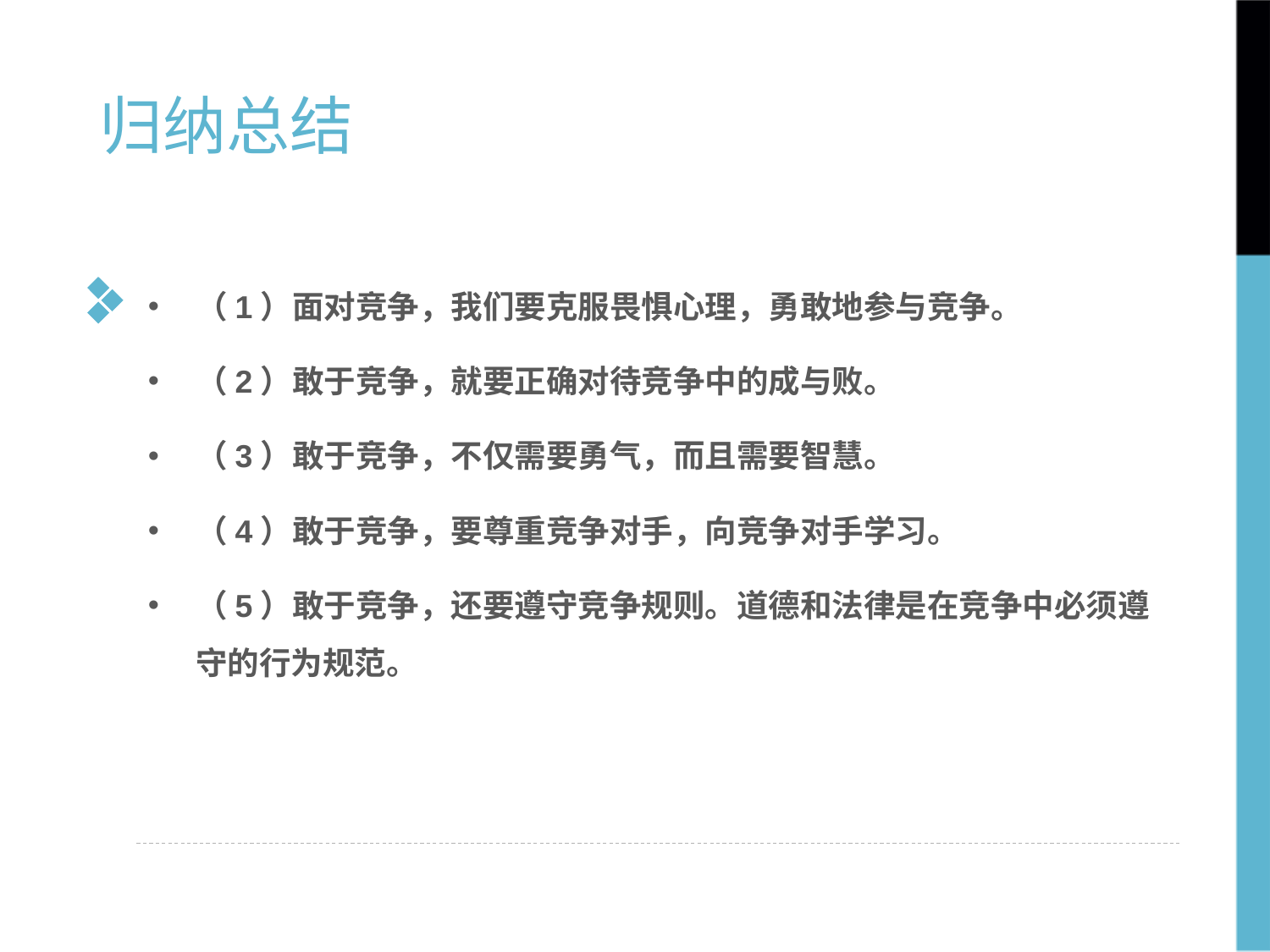

归纳总结
（1）面对竞争，我们要克服畏惧心理，勇敢地参与竞争。
（2）敢于竞争，就要正确对待竞争中的成与败。
（3）敢于竞争，不仅需要勇气，而且需要智慧。
（4）敢于竞争，要尊重竞争对手，向竞争对手学习。
（5）敢于竞争，还要遵守竞争规则。道德和法律是在竞争中必须遵守的行为规范。